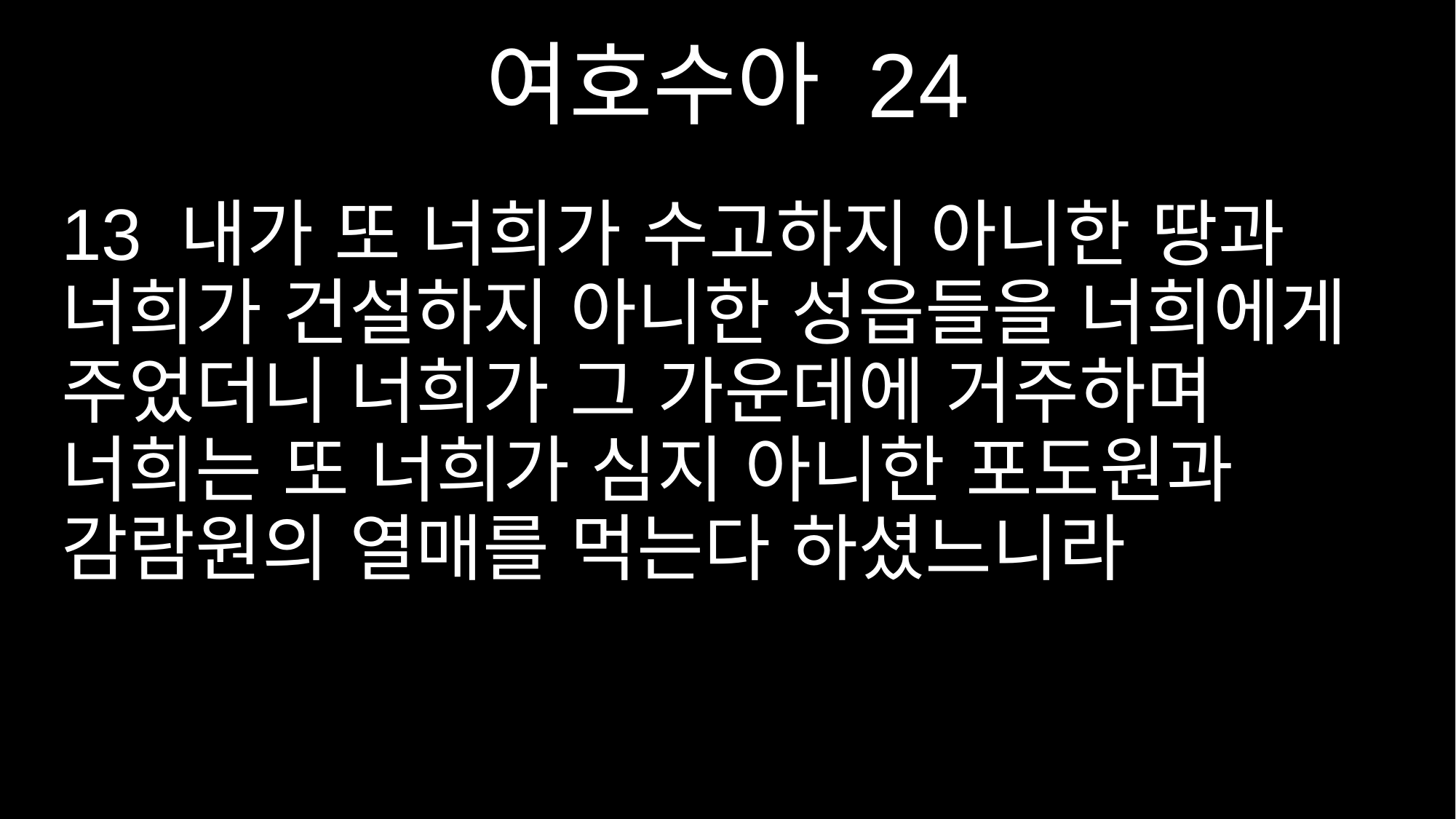

여호수아 24
13 내가 또 너희가 수고하지 아니한 땅과 너희가 건설하지 아니한 성읍들을 너희에게 주었더니 너희가 그 가운데에 거주하며 너희는 또 너희가 심지 아니한 포도원과 감람원의 열매를 먹는다 하셨느니라